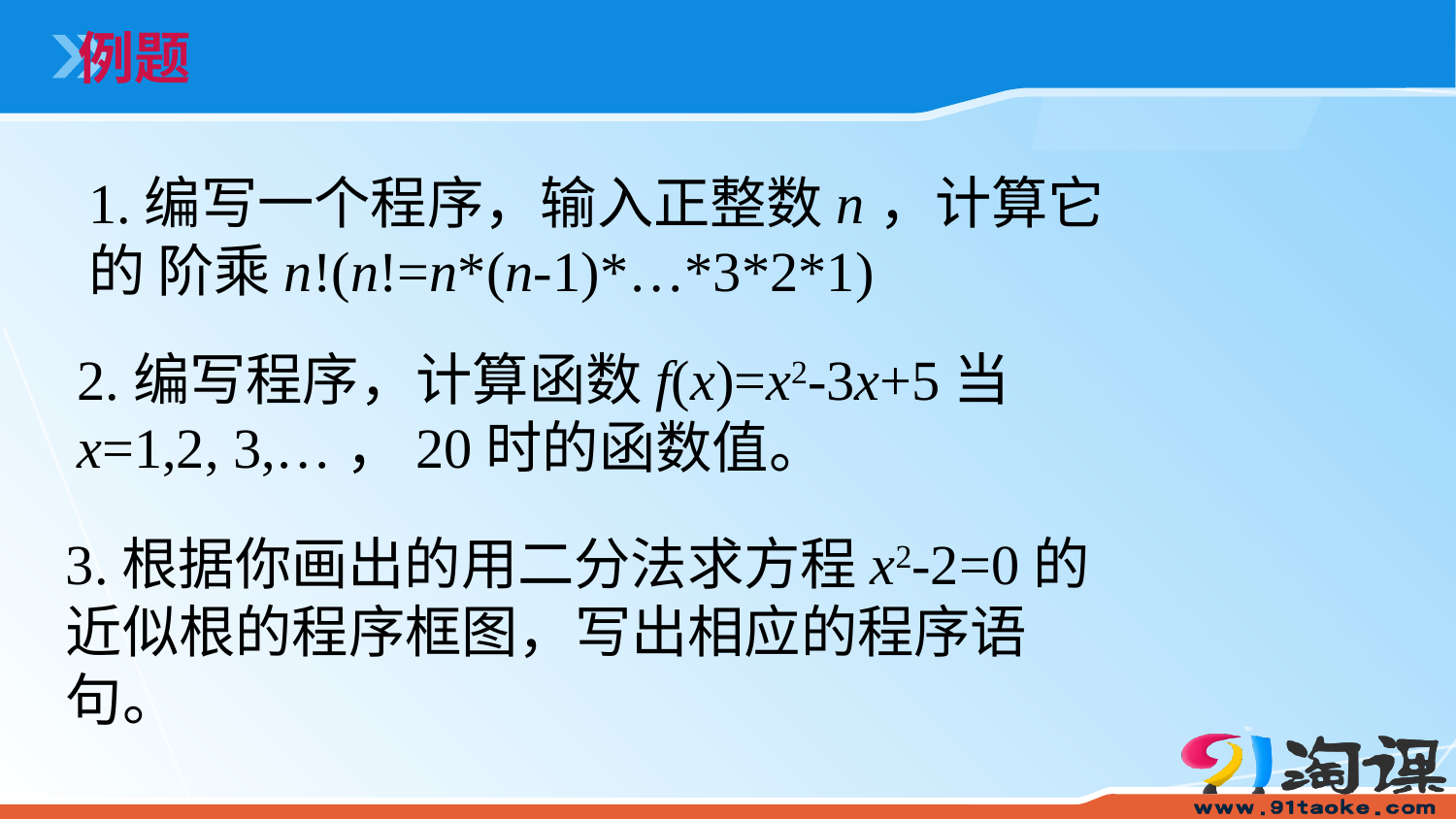

例题
1.编写一个程序，输入正整数n，计算它的 阶乘n!(n!=n*(n-1)*…*3*2*1)
2.编写程序，计算函数f(x)=x2-3x+5当x=1,2, 3,…，20时的函数值。
3.根据你画出的用二分法求方程x2-2=0的近似根的程序框图，写出相应的程序语句。